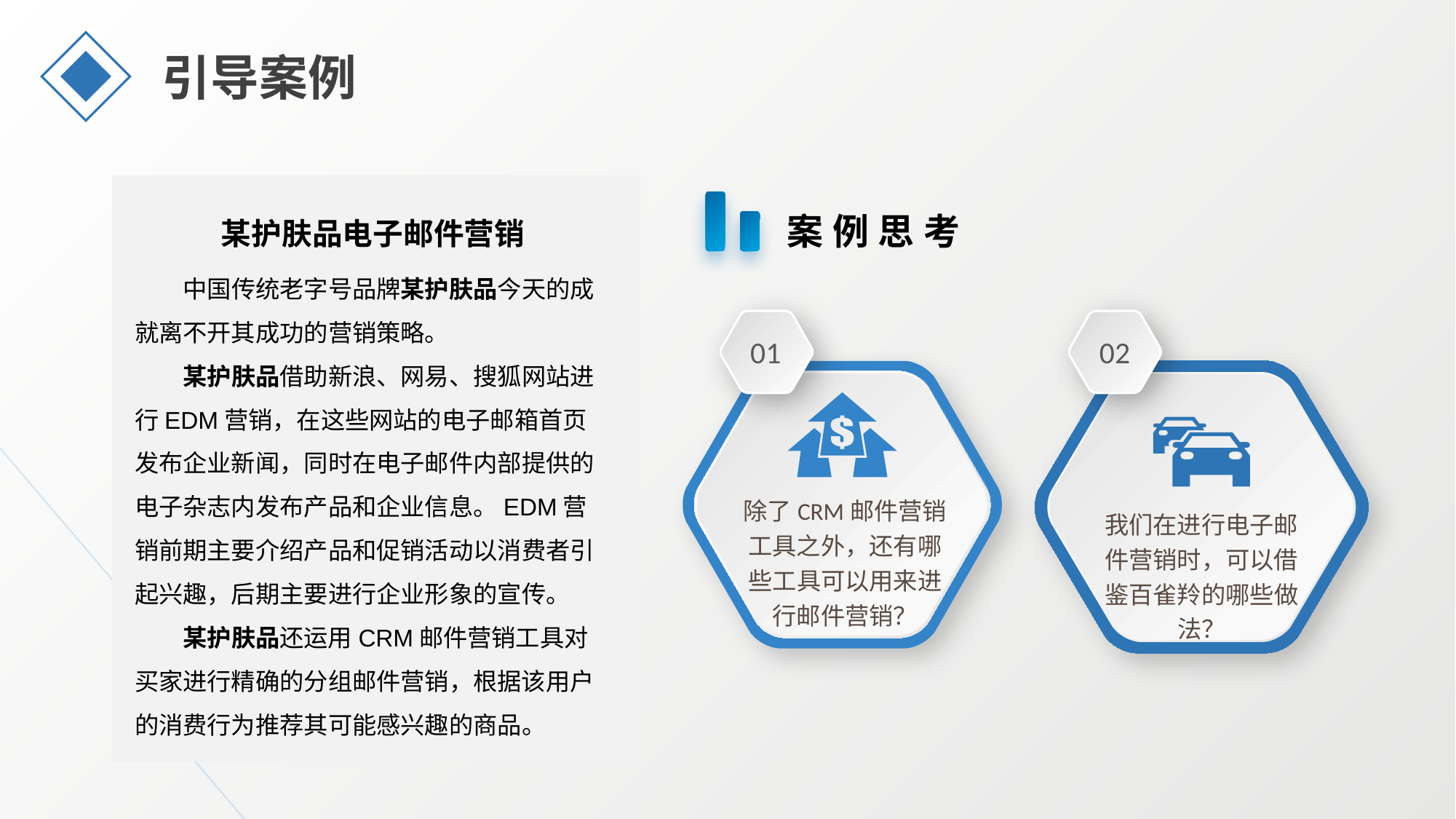

引导案例

某护肤品电子邮件营销
案例思考

中国传统老字号品牌某护肤品今天的成就离不开其成功的营销策略。
某护肤品借助新浪、网易、搜狐网站进行EDM营销，在这些网站的电子邮箱首页发布企业新闻，同时在电子邮件内部提供的电子杂志内发布产品和企业信息。EDM营销前期主要介绍产品和促销活动以消费者引起兴趣，后期主要进行企业形象的宣传。
某护肤品还运用CRM邮件营销工具对买家进行精确的分组邮件营销，根据该用户的消费行为推荐其可能感兴趣的商品。

01

02

除了CRM邮件营销工具之外，还有哪些工具可以用来进行邮件营销？
我们在进行电子邮件营销时，可以借鉴百雀羚的哪些做法？